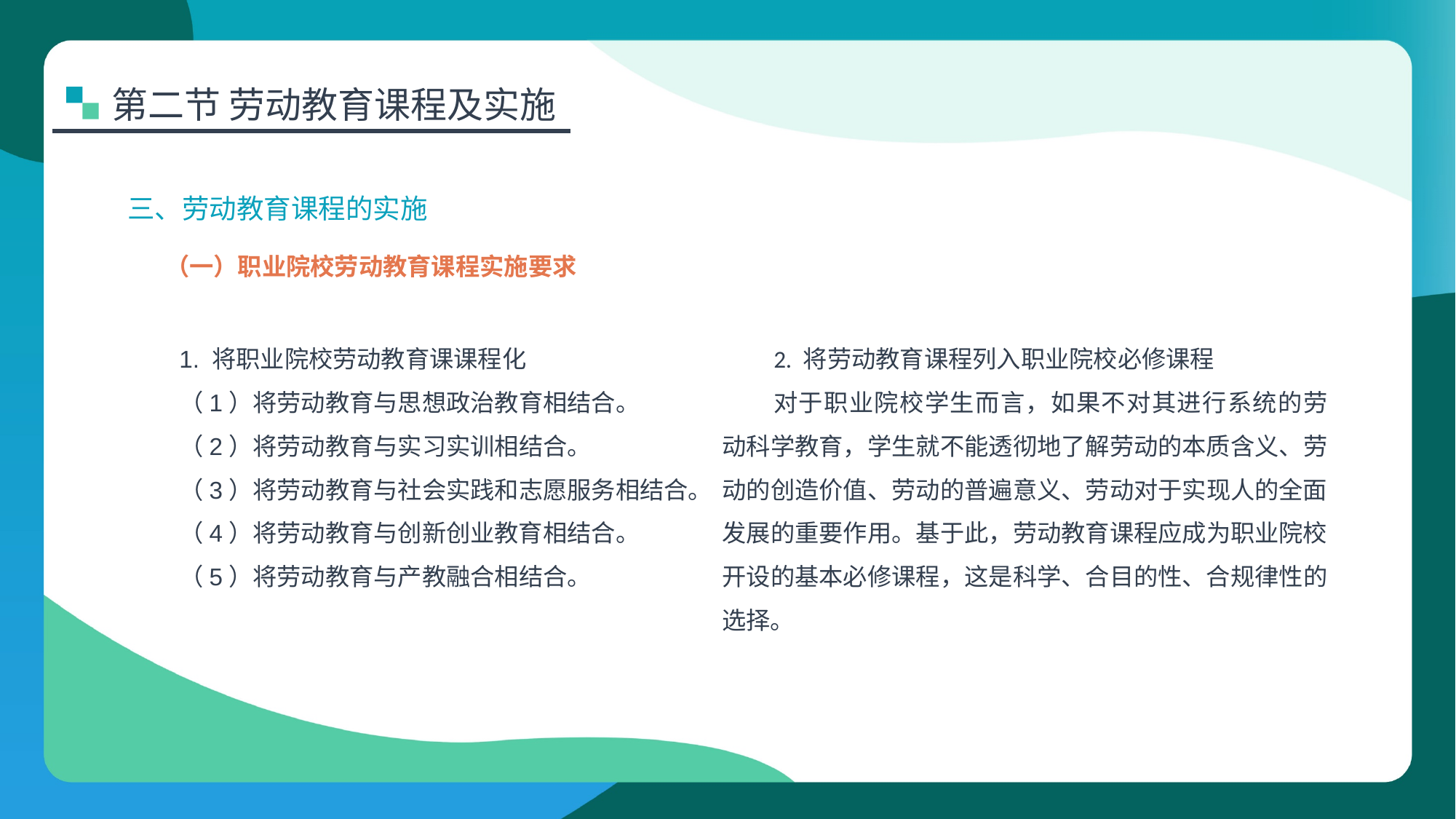

第二节 劳动教育课程及实施

三、劳动教育课程的实施
（一）职业院校劳动教育课程实施要求
1. 将职业院校劳动教育课课程化
（1）将劳动教育与思想政治教育相结合。
（2）将劳动教育与实习实训相结合。
（3）将劳动教育与社会实践和志愿服务相结合。
（4）将劳动教育与创新创业教育相结合。
（5）将劳动教育与产教融合相结合。
2. 将劳动教育课程列入职业院校必修课程
对于职业院校学生而言，如果不对其进行系统的劳动科学教育，学生就不能透彻地了解劳动的本质含义、劳动的创造价值、劳动的普遍意义、劳动对于实现人的全面发展的重要作用。基于此，劳动教育课程应成为职业院校开设的基本必修课程，这是科学、合目的性、合规律性的选择。